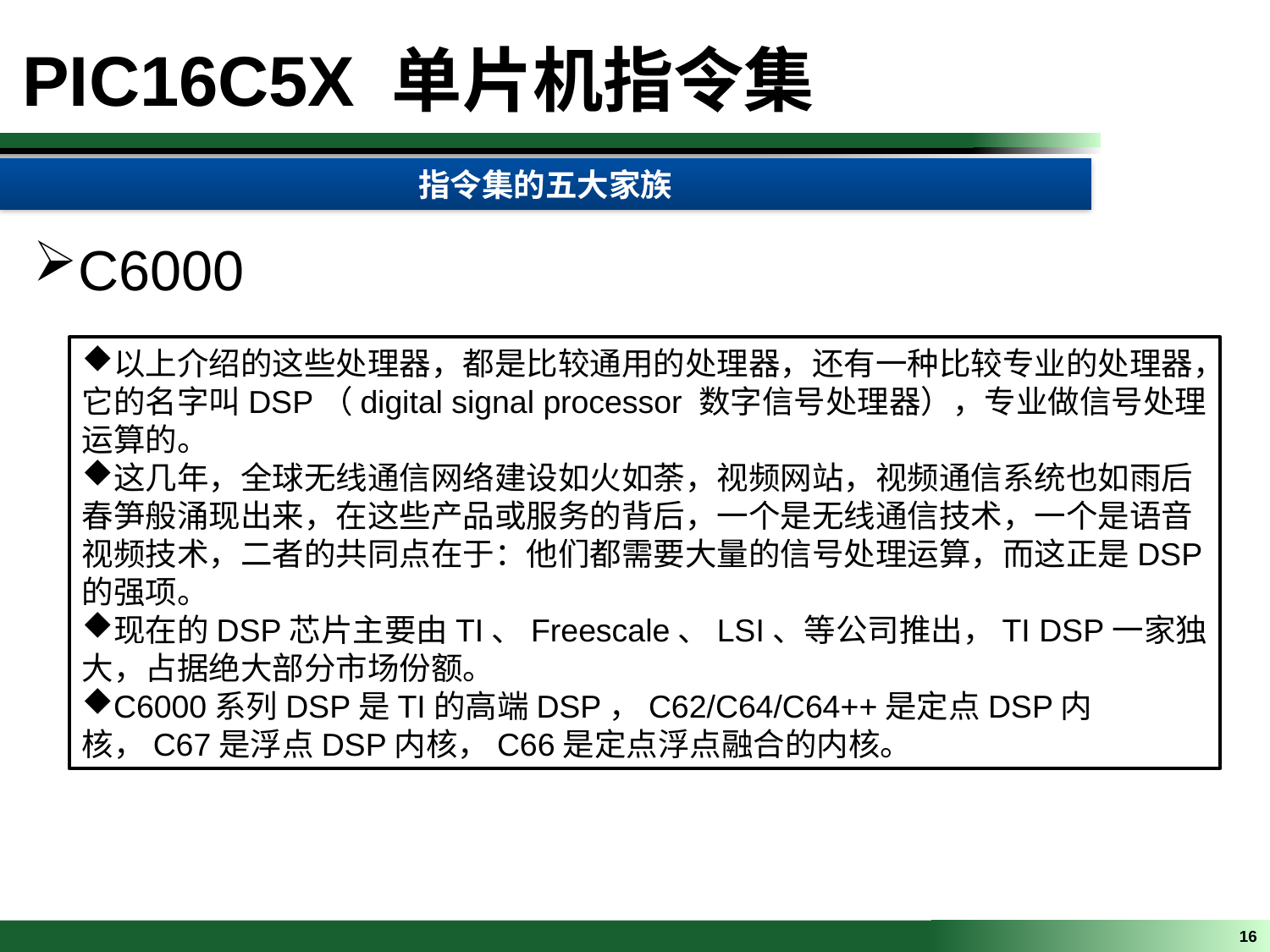

PIC16C5X 单片机指令集
指令集的五大家族
C6000
以上介绍的这些处理器，都是比较通用的处理器，还有一种比较专业的处理器，它的名字叫DSP（digital signal processor 数字信号处理器），专业做信号处理运算的。
这几年，全球无线通信网络建设如火如荼，视频网站，视频通信系统也如雨后春笋般涌现出来，在这些产品或服务的背后，一个是无线通信技术，一个是语音视频技术，二者的共同点在于：他们都需要大量的信号处理运算，而这正是DSP的强项。
现在的DSP芯片主要由TI、Freescale、LSI、等公司推出，TI DSP一家独大，占据绝大部分市场份额。
C6000系列DSP是TI的高端DSP，C62/C64/C64++是定点DSP内核，C67是浮点DSP内核，C66是定点浮点融合的内核。
16